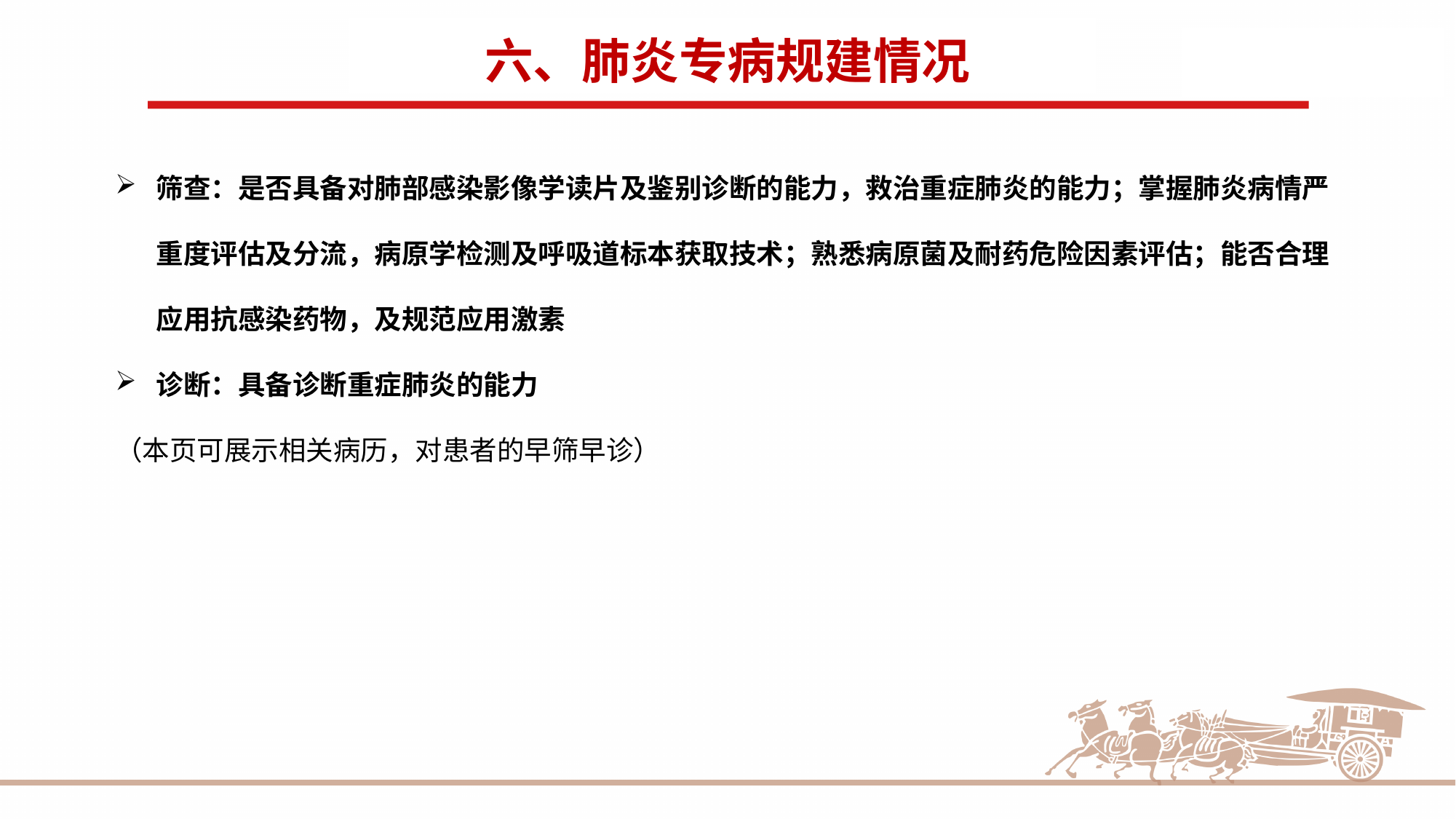

六、肺炎专病规建情况
筛查：是否具备对肺部感染影像学读片及鉴别诊断的能力，救治重症肺炎的能力；掌握肺炎病情严重度评估及分流，病原学检测及呼吸道标本获取技术；熟悉病原菌及耐药危险因素评估；能否合理应用抗感染药物，及规范应用激素
诊断：具备诊断重症肺炎的能力
（本页可展示相关病历，对患者的早筛早诊）